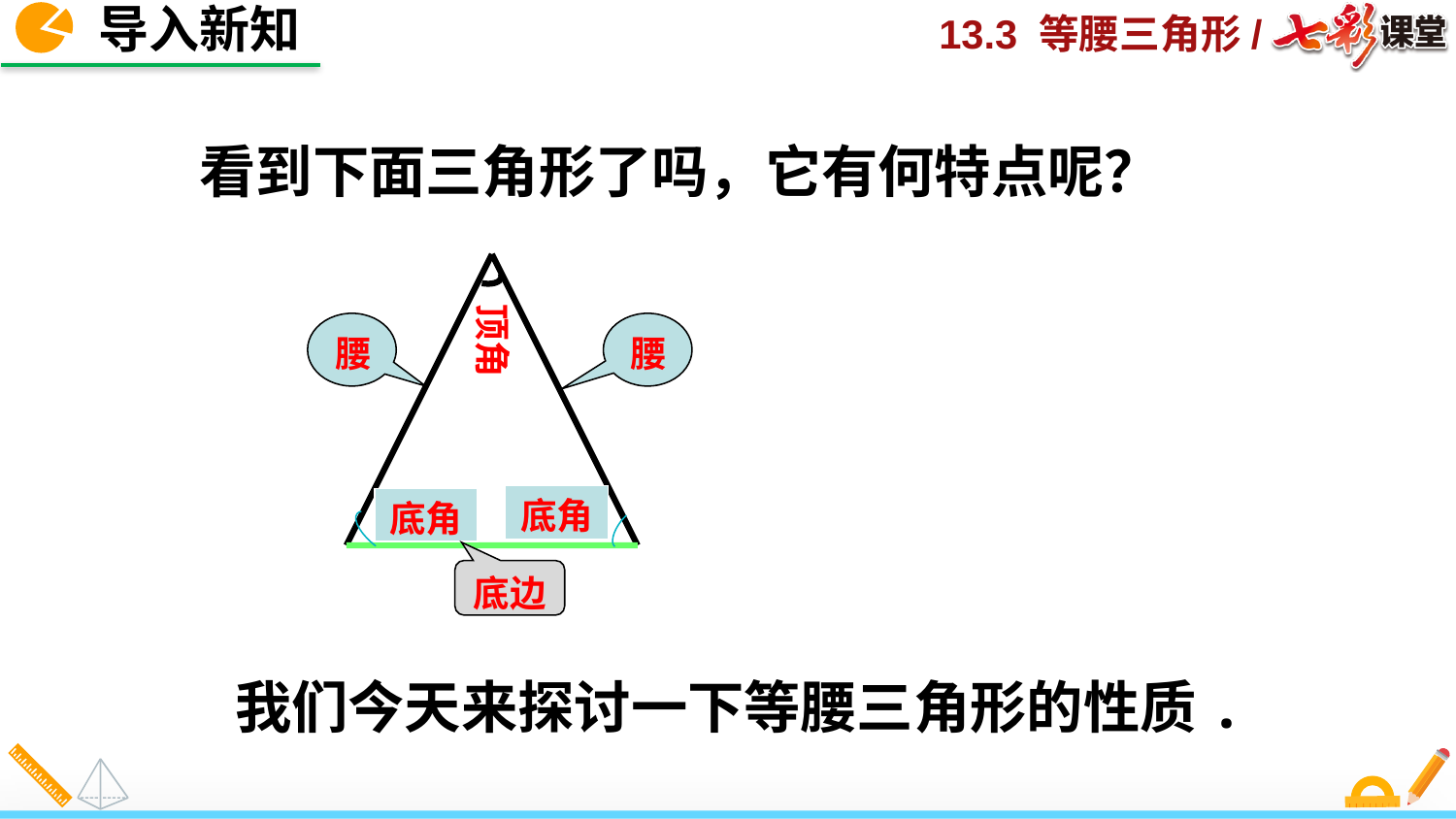

导入新知

    看到下面三角形了吗，它有何特点呢？

顶角
腰
腰
底角
底角

底边
我们今天来探讨一下等腰三角形的性质.